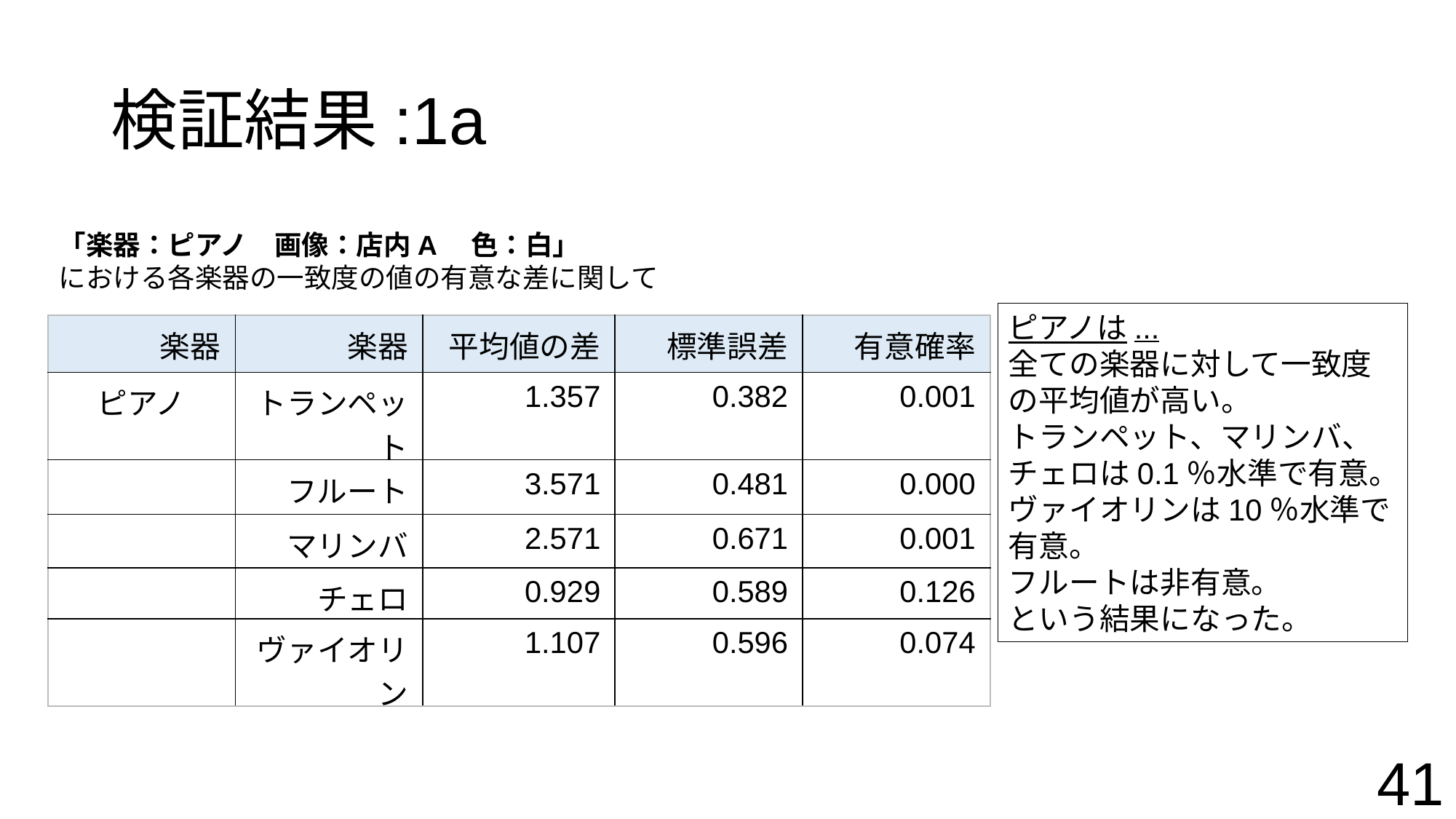

# 検証結果:1a

「楽器：ピアノ　画像：店内A　色：白」
における各楽器の一致度の値の有意な差に関して
ピアノは...
全ての楽器に対して一致度の平均値が高い。
トランペット、マリンバ、チェロは0.1％水準で有意。
ヴァイオリンは10％水準で有意。
フルートは非有意。
という結果になった。
| 楽器 | 楽器 | 平均値の差 | 標準誤差 | 有意確率 |
| --- | --- | --- | --- | --- |
| ピアノ | トランペット | 1.357 | 0.382 | 0.001 |
|  | フルート | 3.571 | 0.481 | 0.000 |
|  | マリンバ | 2.571 | 0.671 | 0.001 |
|  | チェロ | 0.929 | 0.589 | 0.126 |
|  | ヴァイオリン | 1.107 | 0.596 | 0.074 |
41